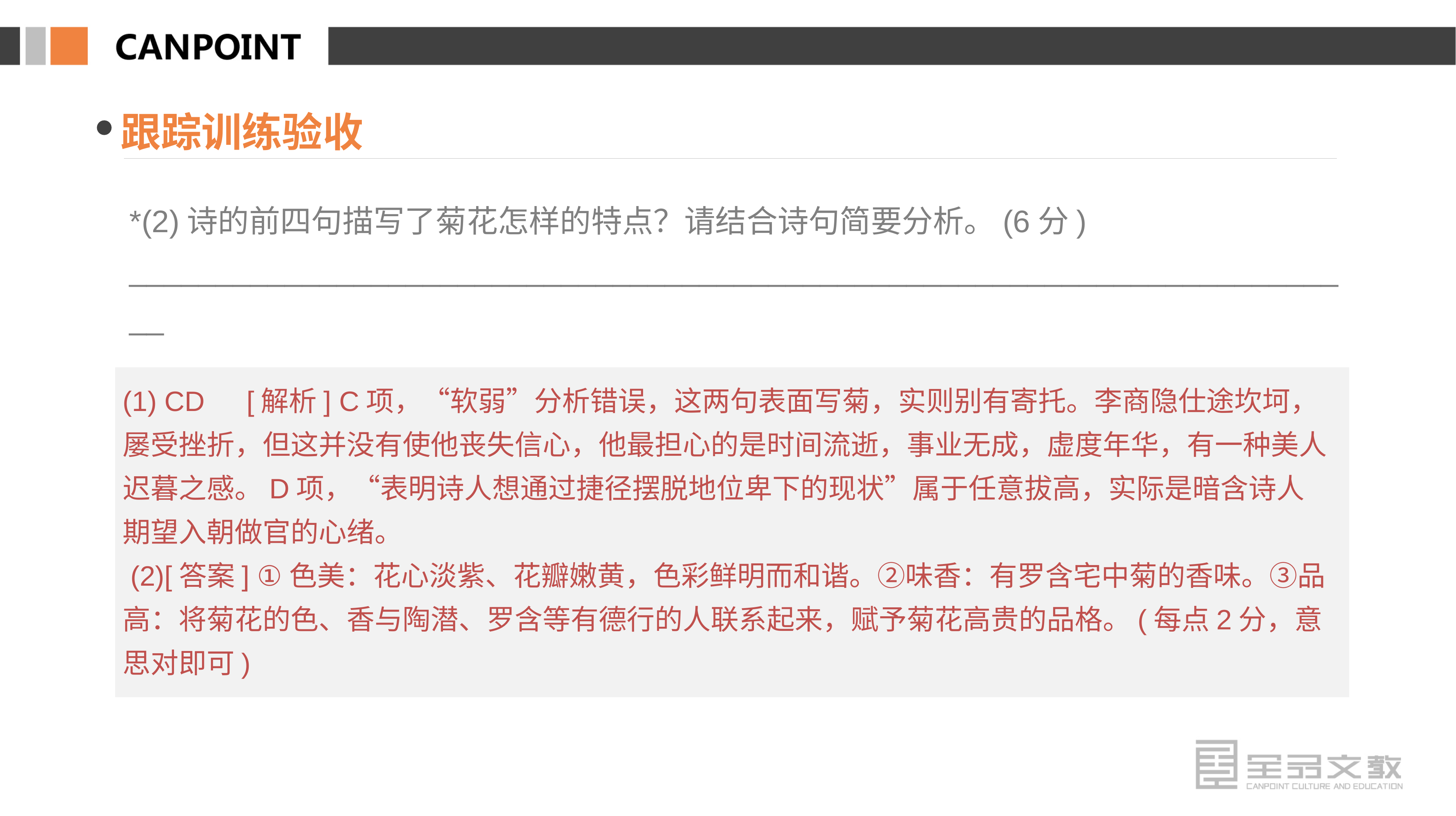

跟踪训练验收

*(2)诗的前四句描写了菊花怎样的特点？请结合诗句简要分析。(6分)
________________________________________________________________________
________________________________________________________________________

(1) CD　[解析] C项，“软弱”分析错误，这两句表面写菊，实则别有寄托。李商隐仕途坎坷，屡受挫折，但这并没有使他丧失信心，他最担心的是时间流逝，事业无成，虚度年华，有一种美人迟暮之感。D项，“表明诗人想通过捷径摆脱地位卑下的现状”属于任意拔高，实际是暗含诗人期望入朝做官的心绪。
 (2)[答案] ①色美：花心淡紫、花瓣嫩黄，色彩鲜明而和谐。②味香：有罗含宅中菊的香味。③品高：将菊花的色、香与陶潜、罗含等有德行的人联系起来，赋予菊花高贵的品格。(每点2分，意思对即可)